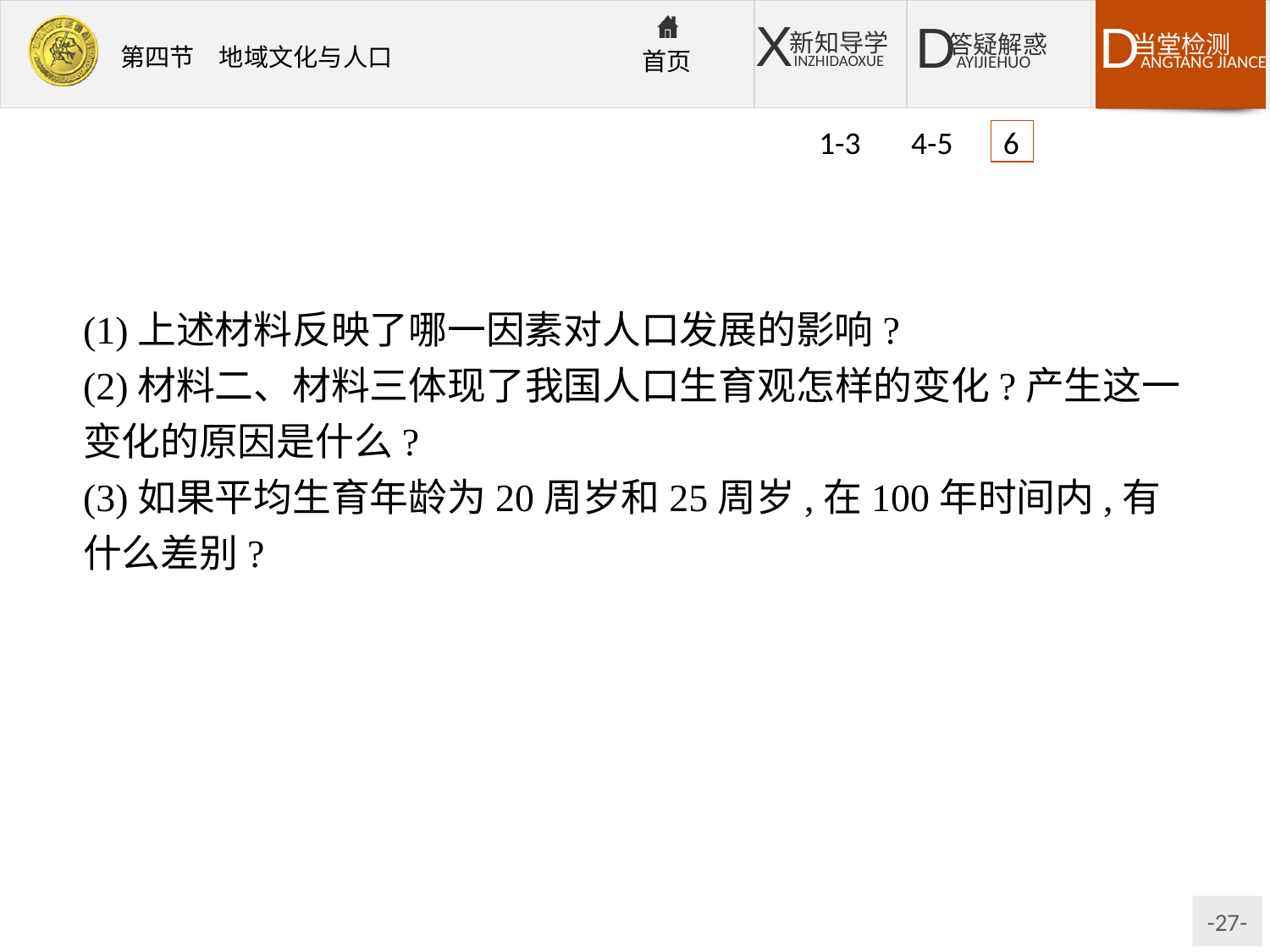

1-3       4-5       6

(1)上述材料反映了哪一因素对人口发展的影响?
(2)材料二、材料三体现了我国人口生育观怎样的变化?产生这一变化的原因是什么?
(3)如果平均生育年龄为20周岁和25周岁,在100年时间内,有什么差别?
解析材料一反映了爱尔兰晚婚风俗的形成过程,材料二表明了我国古代鼓励早婚早育的现象,材料三给出了我国的晚婚晚育的政策。